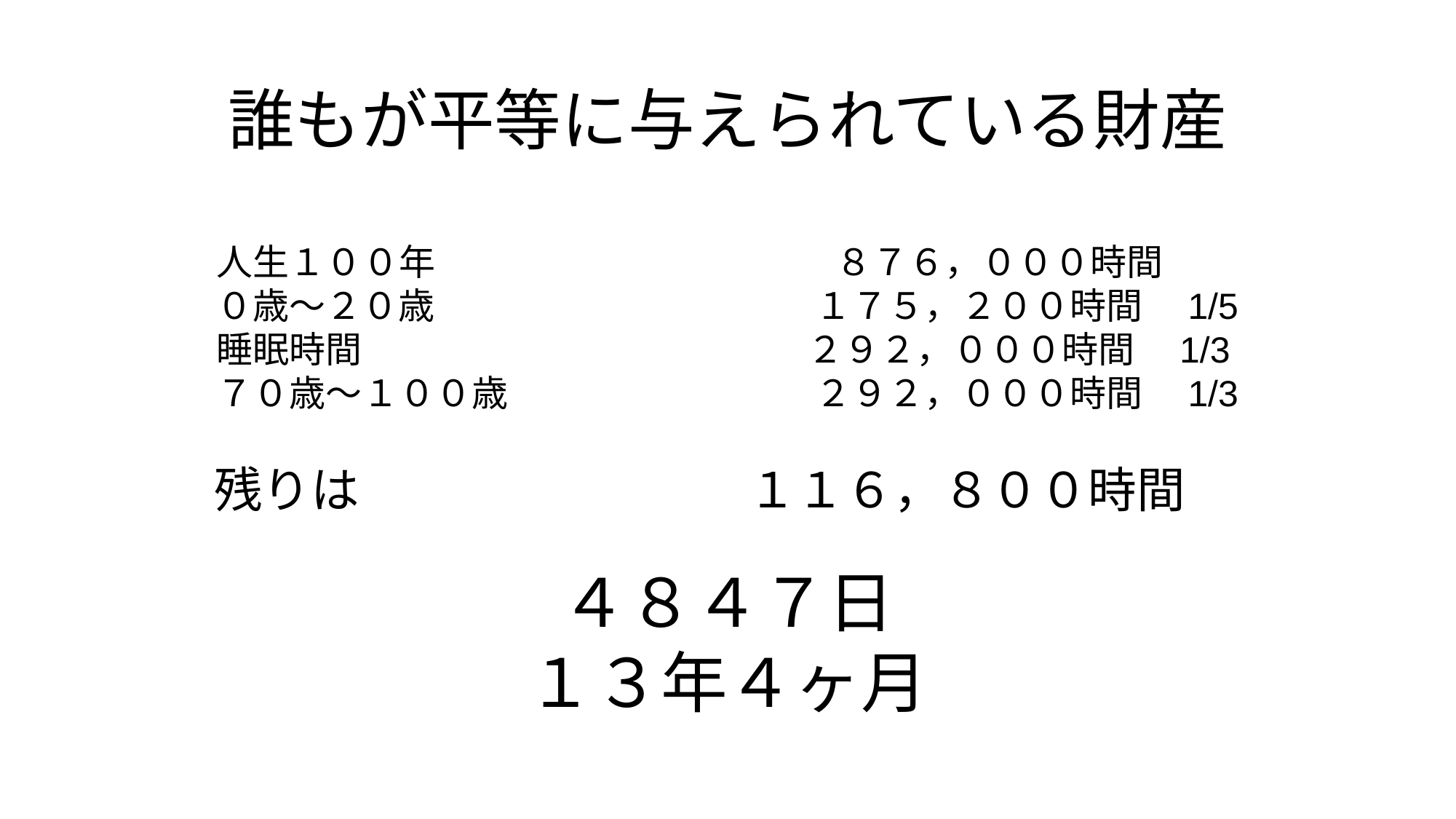

# 誰もが平等に与えられている財産
人生１００年　　　　　　　　　　　８７６，０００時間
０歳〜２０歳　　　　　　　　　　  １７５，２００時間　1/5
睡眠時間　　　　　　　　　　　　 ２９２，０００時間　1/3
７０歳〜１００歳　　　　　　　　  ２９２，０００時間　1/3
残りは　　　　　　　　１１６，８００時間
４８４７日
１３年４ヶ月